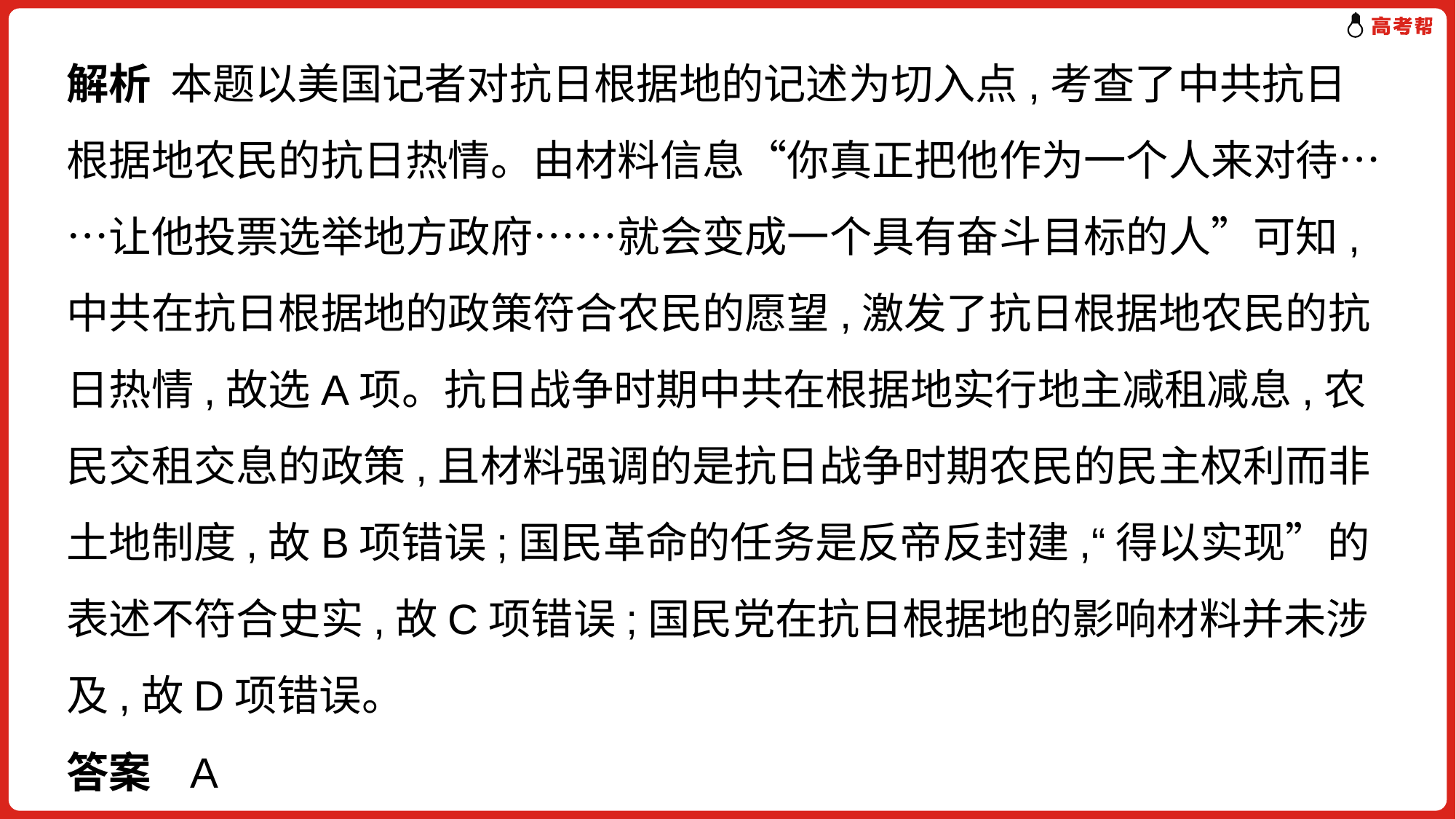

解析  本题以美国记者对抗日根据地的记述为切入点,考查了中共抗日根据地农民的抗日热情。由材料信息“你真正把他作为一个人来对待……让他投票选举地方政府……就会变成一个具有奋斗目标的人”可知,中共在抗日根据地的政策符合农民的愿望,激发了抗日根据地农民的抗日热情,故选A项。抗日战争时期中共在根据地实行地主减租减息,农民交租交息的政策,且材料强调的是抗日战争时期农民的民主权利而非土地制度,故B项错误;国民革命的任务是反帝反封建,“得以实现”的表述不符合史实,故C项错误;国民党在抗日根据地的影响材料并未涉及,故D项错误。
答案   A